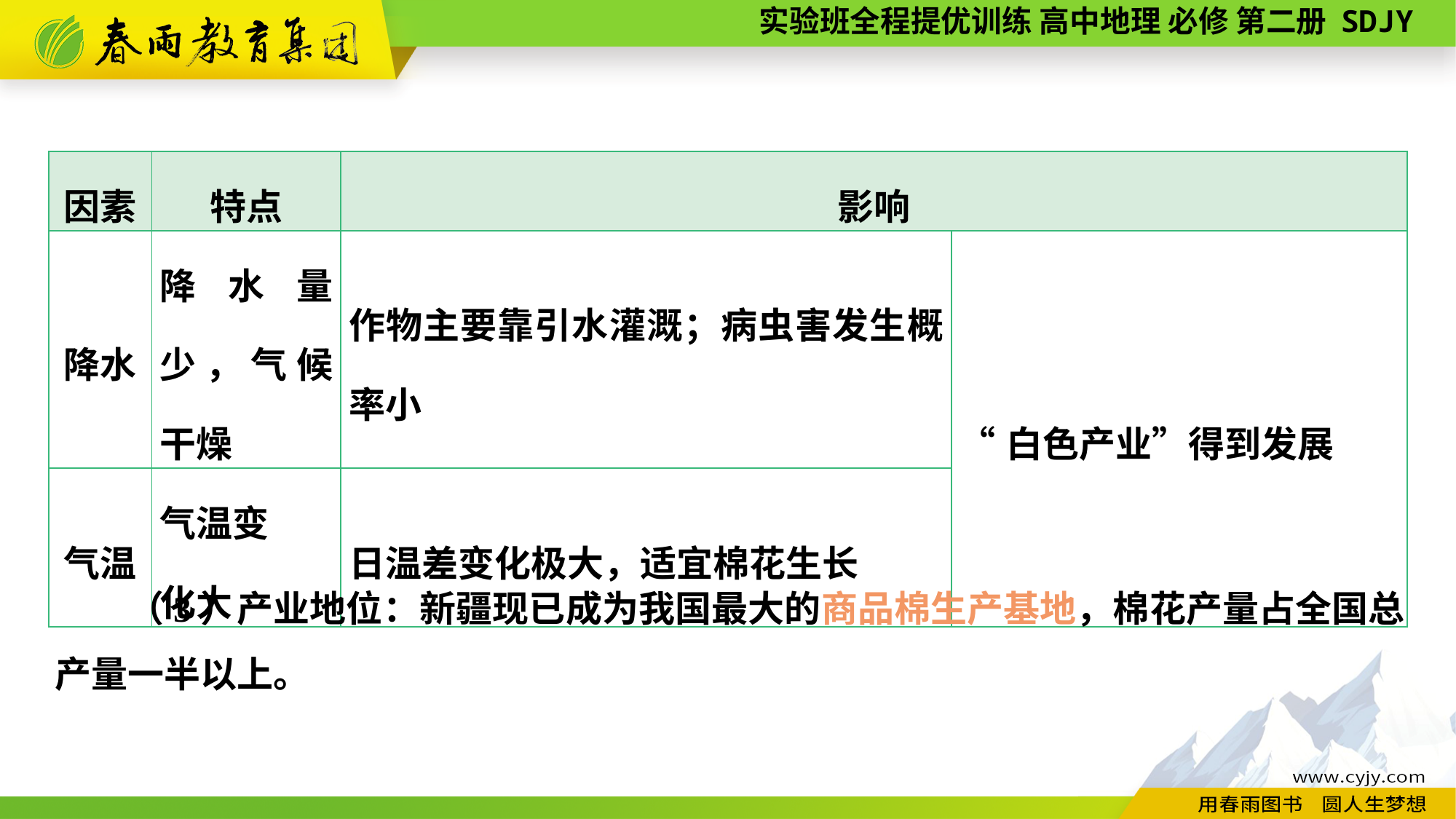

| 因素 | 特点 | 影响 |  |
| --- | --- | --- | --- |
| 降水 | 降水量少，气候干燥 | 作物主要靠引水灌溉；病虫害发生概率小 | “白色产业”得到发展 |
| 气温 | 气温变 化大 | 日温差变化极大，适宜棉花生长 |  |
　　（3）产业地位：新疆现已成为我国最大的商品棉生产基地，棉花产量占全国总产量一半以上。